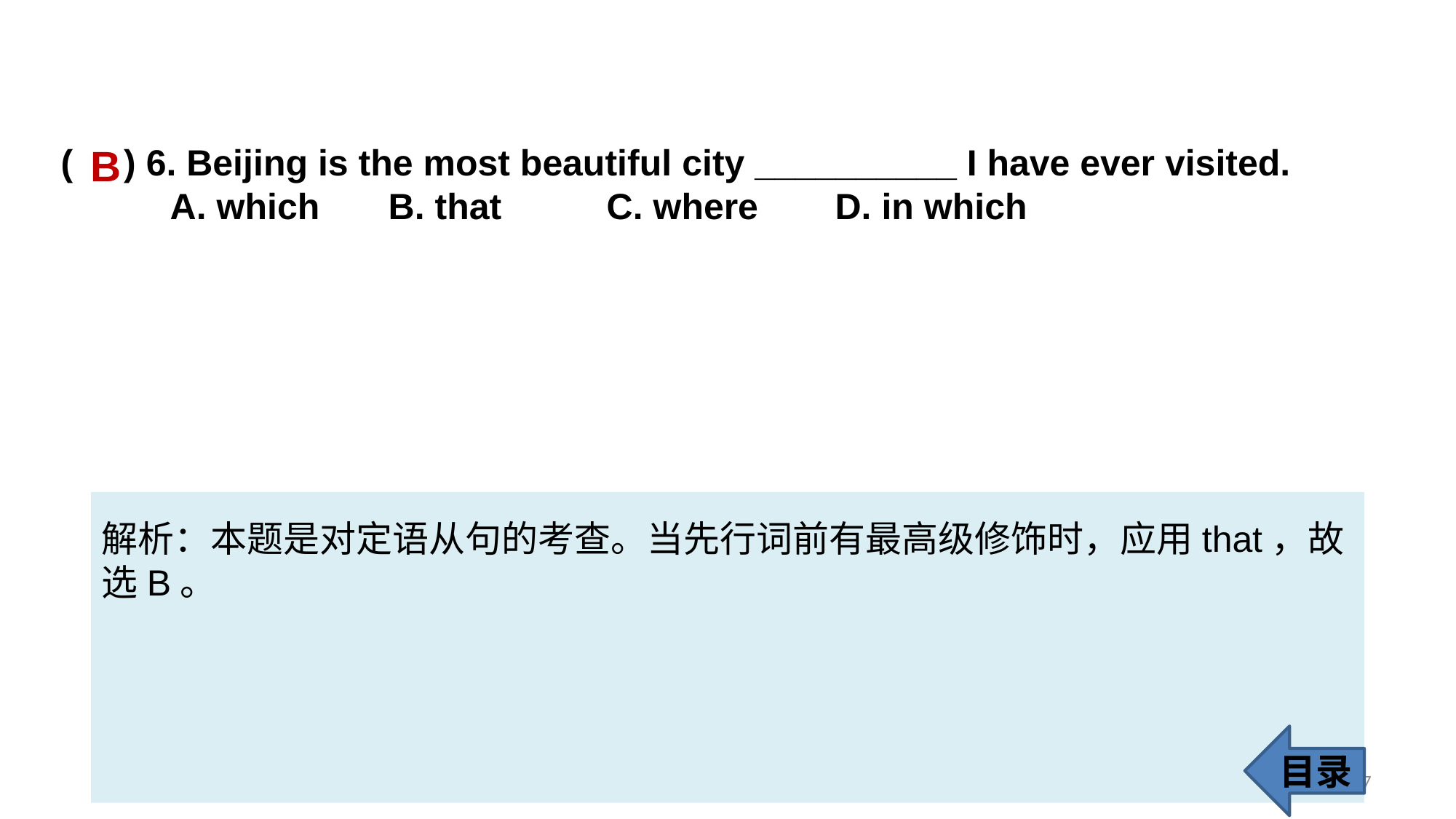

(     ) 6. Beijing is the most beautiful city __________ I have ever visited.
	A. which	B. that 	C. where	 D. in which
B

解析：本题是对定语从句的考查。当先行词前有最高级修饰时，应用that，故
选B。
目录
67